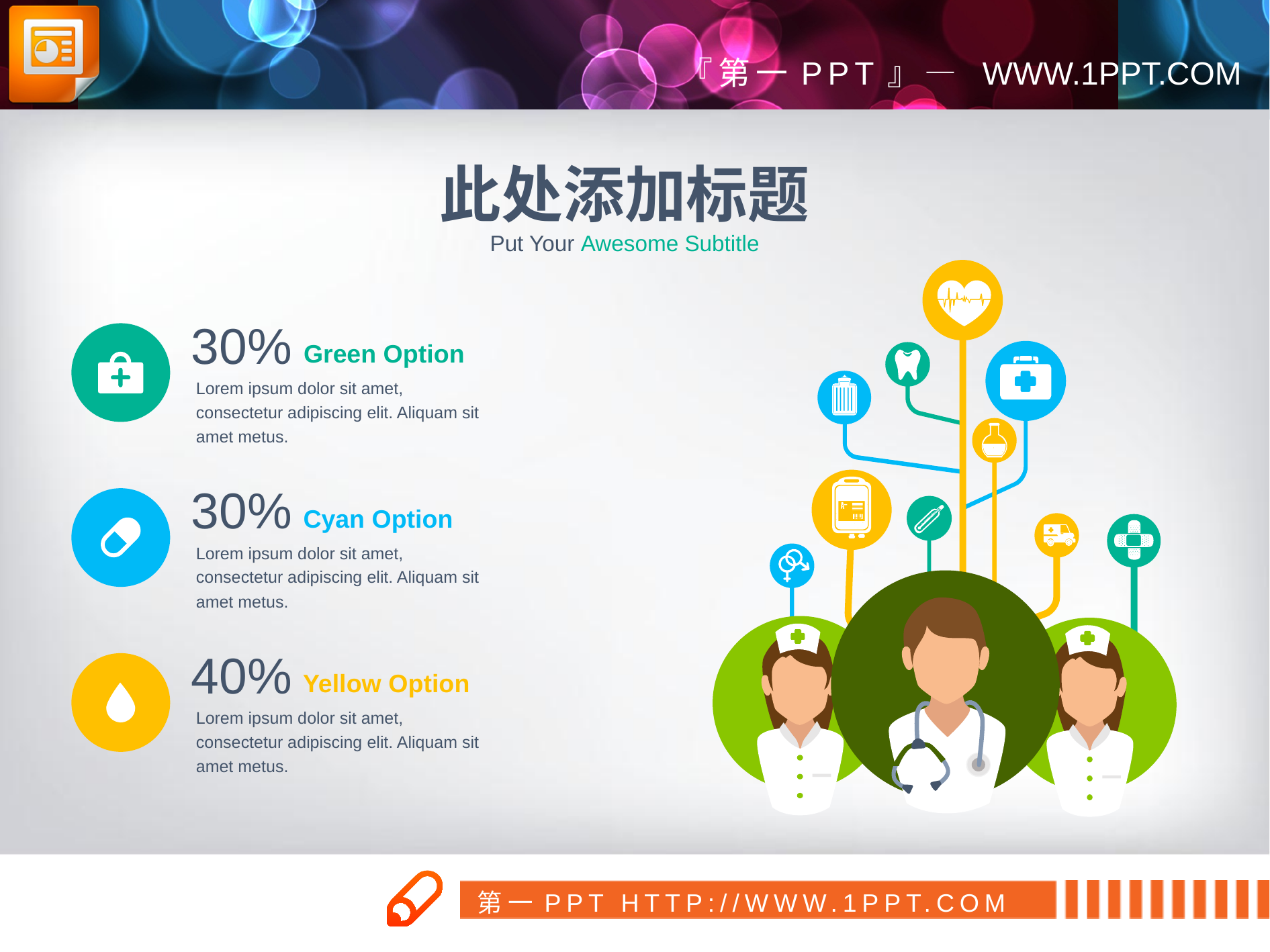

此处添加标题
Put Your Awesome Subtitle

30%

Green Option

Lorem ipsum dolor sit amet, consectetur adipiscing elit. Aliquam sit amet metus.
30%

Cyan Option

Lorem ipsum dolor sit amet, consectetur adipiscing elit. Aliquam sit amet metus.
40%

Yellow Option

Lorem ipsum dolor sit amet, consectetur adipiscing elit. Aliquam sit amet metus.